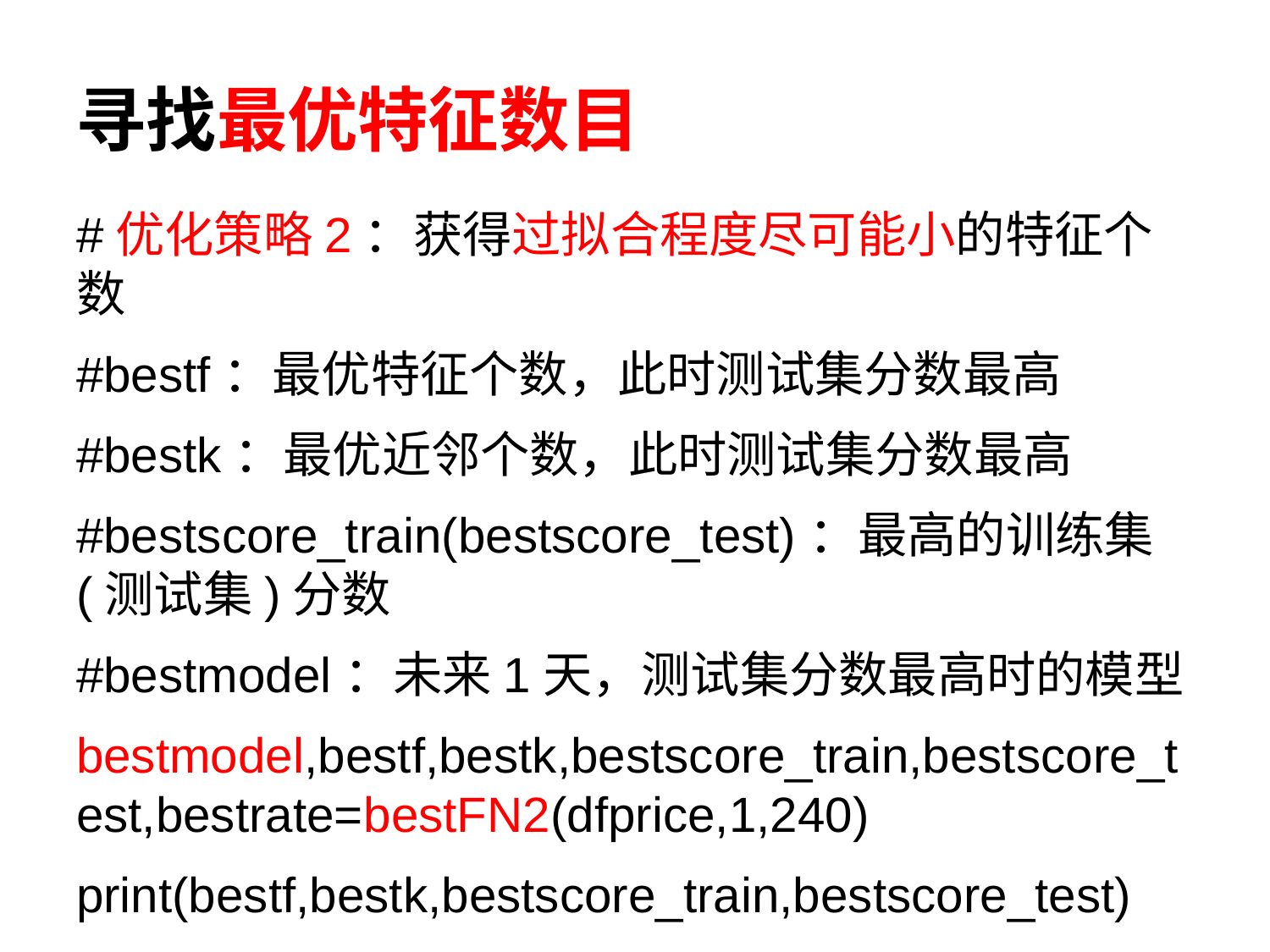

# 寻找最优特征数目
#优化策略2：获得过拟合程度尽可能小的特征个数
#bestf：最优特征个数，此时测试集分数最高
#bestk：最优近邻个数，此时测试集分数最高
#bestscore_train(bestscore_test)：最高的训练集(测试集)分数
#bestmodel：未来1天，测试集分数最高时的模型
bestmodel,bestf,bestk,bestscore_train,bestscore_test,bestrate=bestFN2(dfprice,1,240)
print(bestf,bestk,bestscore_train,bestscore_test)